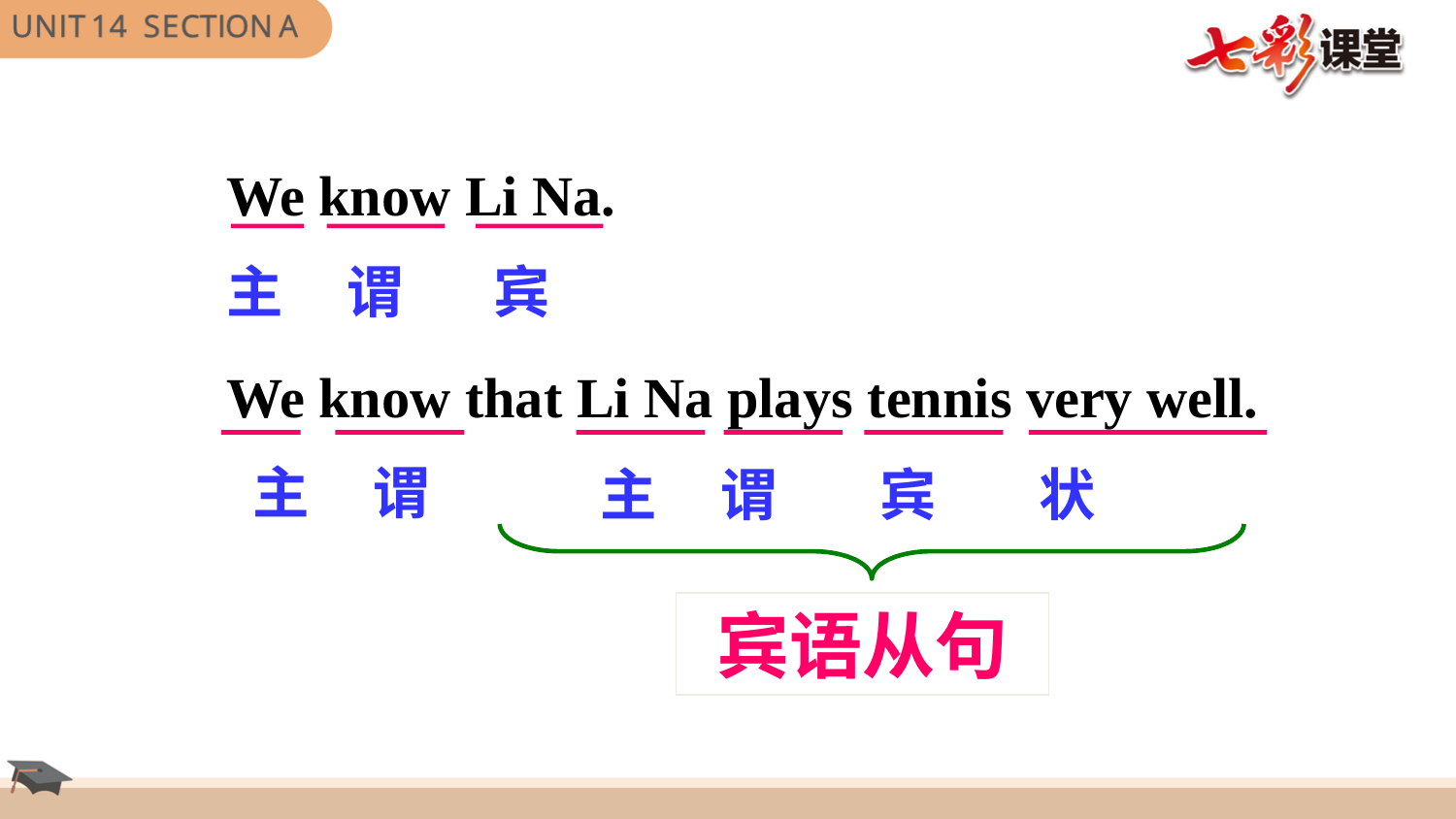

We know Li Na.
主     谓       宾

We know that Li Na plays tennis very well.
 主     谓

主     谓        宾        状
宾语从句